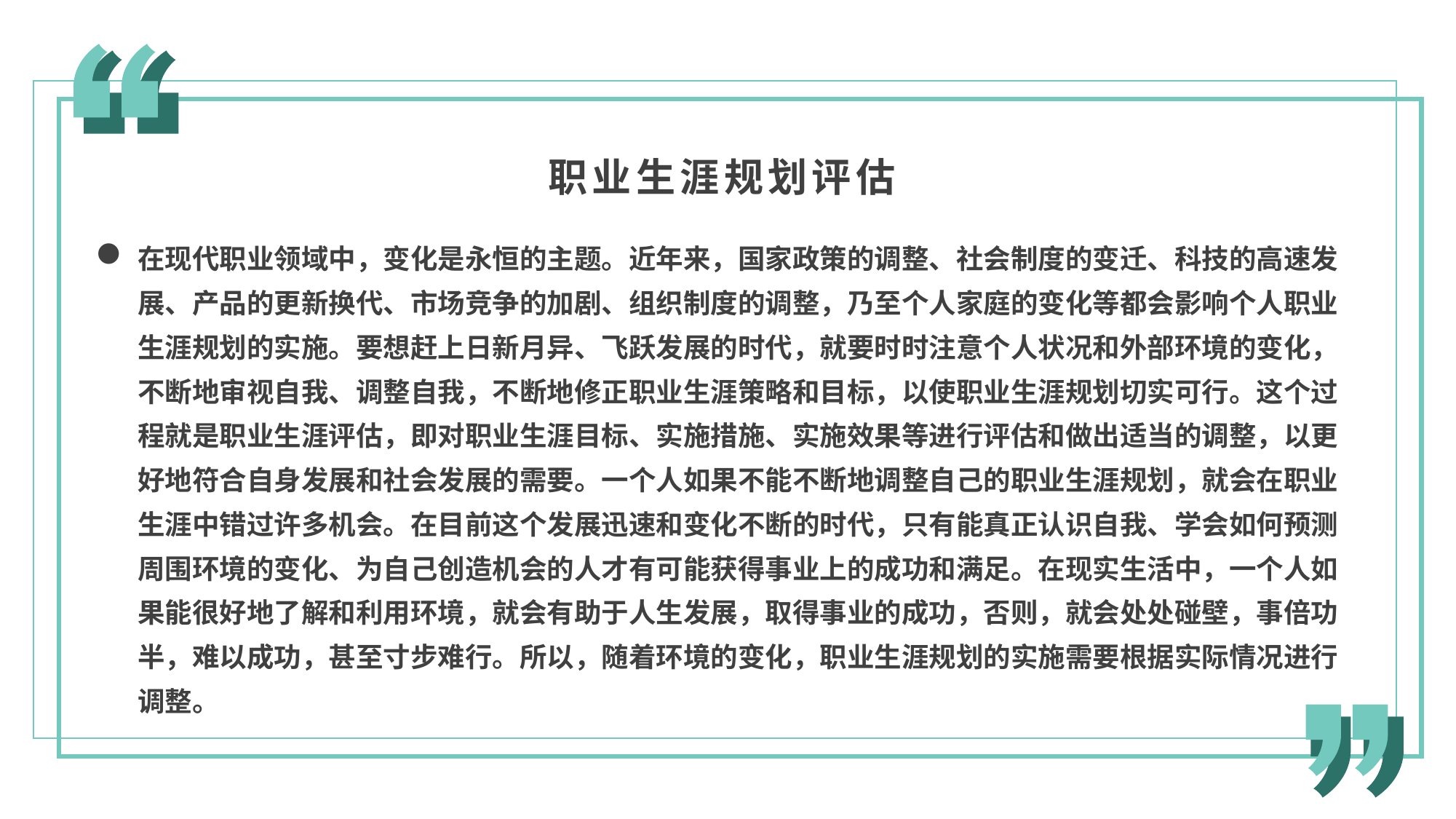

职业生涯规划评估
在现代职业领域中，变化是永恒的主题。近年来，国家政策的调整、社会制度的变迁、科技的高速发展、产品的更新换代、市场竞争的加剧、组织制度的调整，乃至个人家庭的变化等都会影响个人职业生涯规划的实施。要想赶上日新月异、飞跃发展的时代，就要时时注意个人状况和外部环境的变化，不断地审视自我、调整自我，不断地修正职业生涯策略和目标，以使职业生涯规划切实可行。这个过程就是职业生涯评估，即对职业生涯目标、实施措施、实施效果等进行评估和做出适当的调整，以更好地符合自身发展和社会发展的需要。一个人如果不能不断地调整自己的职业生涯规划，就会在职业生涯中错过许多机会。在目前这个发展迅速和变化不断的时代，只有能真正认识自我、学会如何预测周围环境的变化、为自己创造机会的人才有可能获得事业上的成功和满足。在现实生活中，一个人如果能很好地了解和利用环境，就会有助于人生发展，取得事业的成功，否则，就会处处碰壁，事倍功半，难以成功，甚至寸步难行。所以，随着环境的变化，职业生涯规划的实施需要根据实际情况进行调整。